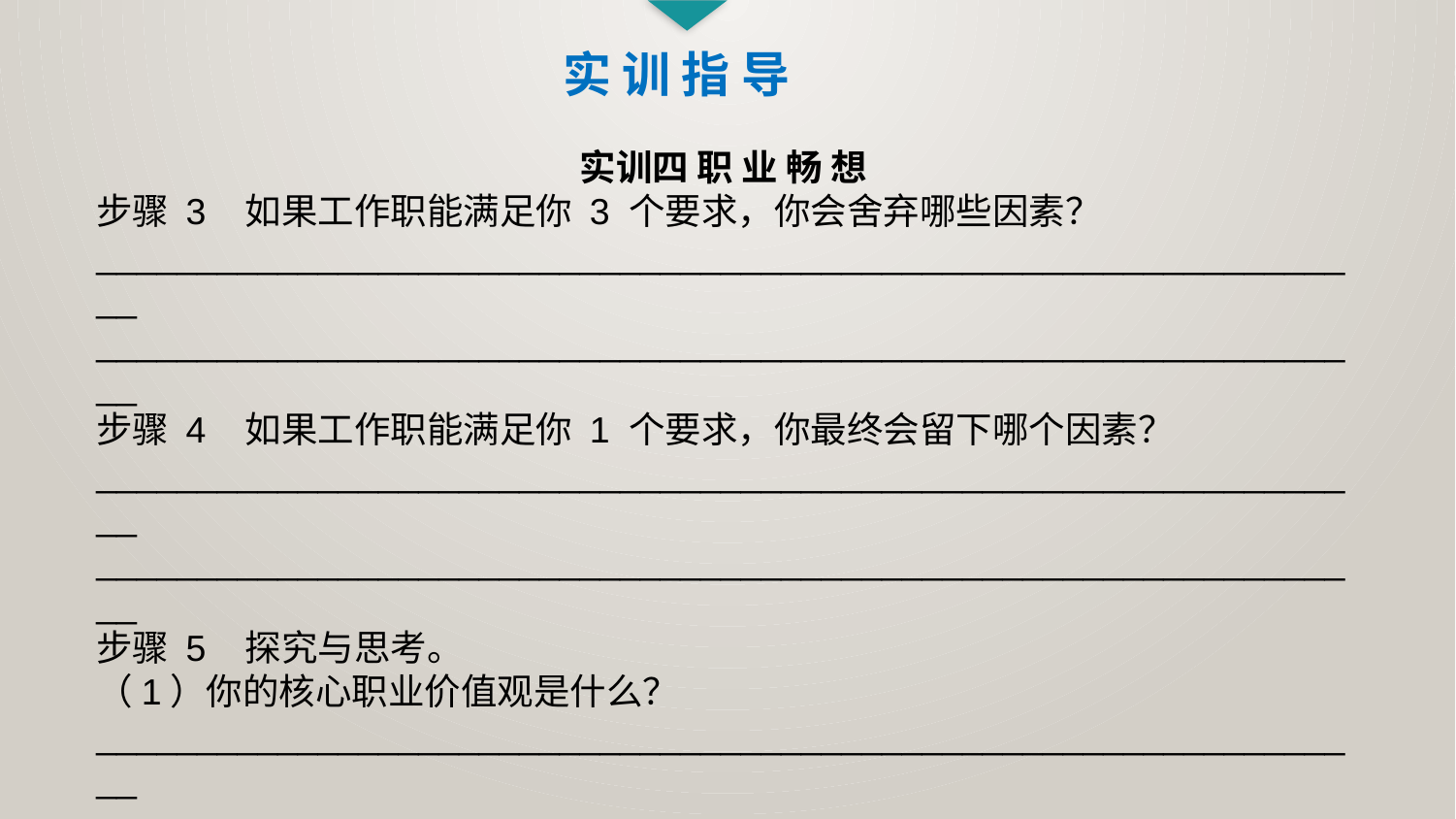

实 训 指 导
实训四 职 业 畅 想
步骤 3   如果工作职能满足你 3 个要求，你会舍弃哪些因素？
________________________________________________________________
________________________________________________________________
步骤 4   如果工作职能满足你 1 个要求，你最终会留下哪个因素？
________________________________________________________________
________________________________________________________________
步骤 5   探究与思考。
（1）你的核心职业价值观是什么？
________________________________________________________________
________________________________________________________________

（2）哪些因素影响了你的职业价值观？
________________________________________________________________
________________________________________________________________

94